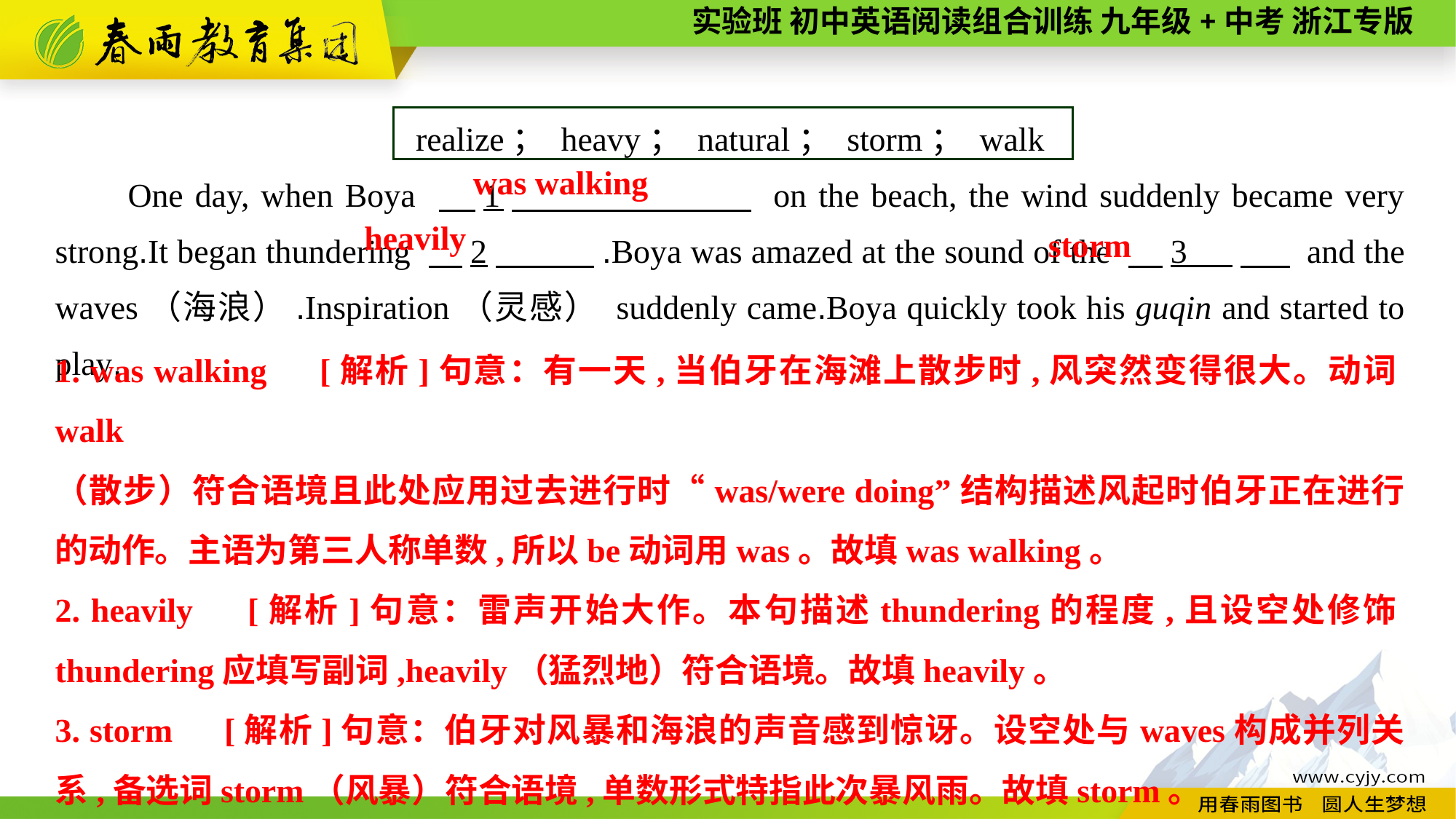

realize； heavy； natural； storm； walk

One day, when Boya 　1　                    on the beach, the wind suddenly became very strong.It began thundering 　2　        .Boya was amazed at the sound of the 　3     　   and the waves（海浪）.Inspiration（灵感） suddenly came.Boya quickly took his guqin and started to play.
was walking
heavily
storm
1. was walking　[解析]句意：有一天,当伯牙在海滩上散步时,风突然变得很大。动词walk
（散步）符合语境且此处应用过去进行时“was/were doing”结构描述风起时伯牙正在进行的动作。主语为第三人称单数,所以be动词用was。故填was walking。
2. heavily　[解析]句意：雷声开始大作。本句描述thundering的程度,且设空处修饰thundering应填写副词,heavily（猛烈地）符合语境。故填heavily。
3. storm　[解析]句意：伯牙对风暴和海浪的声音感到惊讶。设空处与waves构成并列关系,备选词storm（风暴）符合语境,单数形式特指此次暴风雨。故填storm。